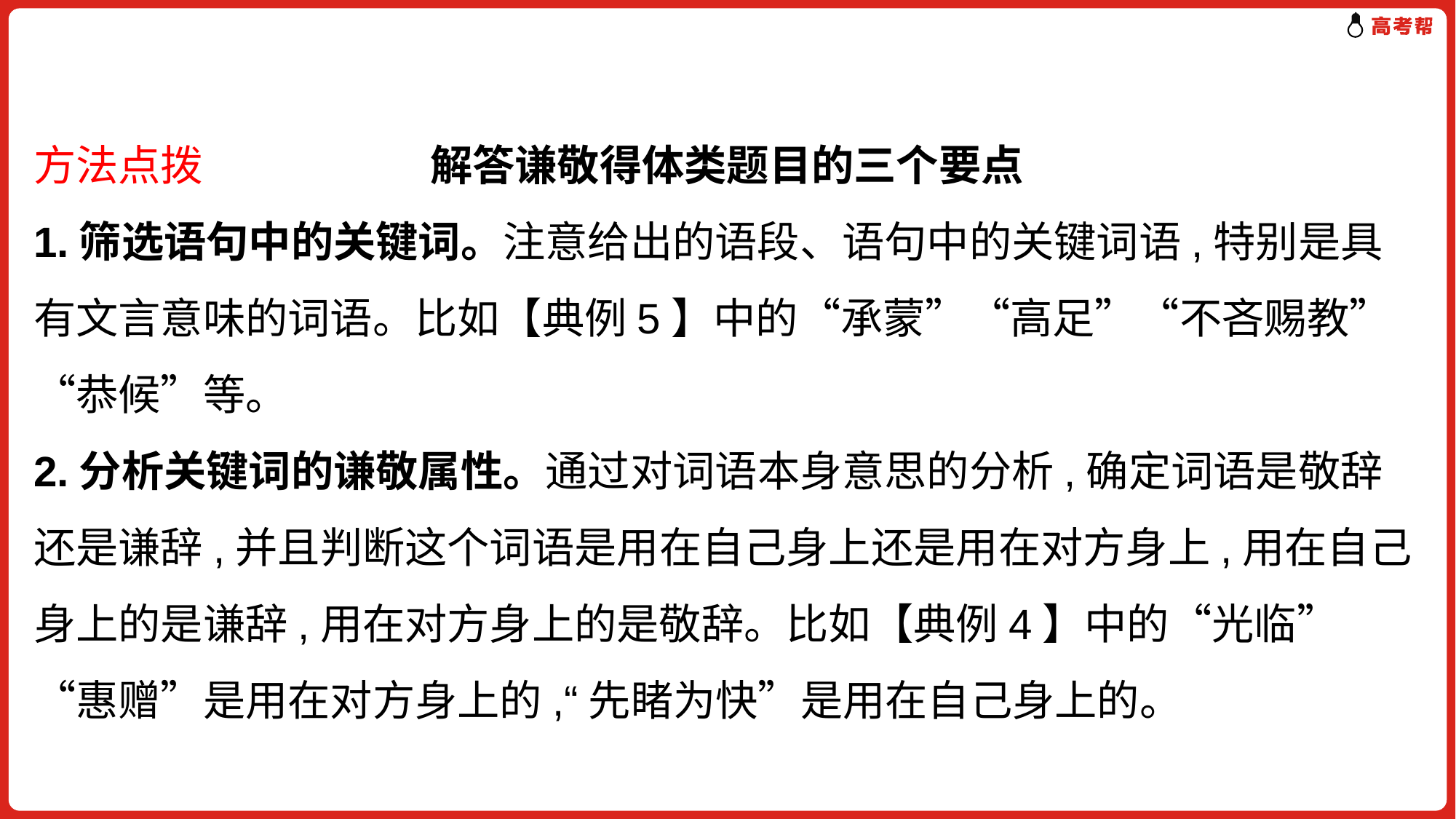

方法点拨                        解答谦敬得体类题目的三个要点
1.筛选语句中的关键词。注意给出的语段、语句中的关键词语,特别是具有文言意味的词语。比如【典例5】中的“承蒙”“高足”“不吝赐教”“恭候”等。
2.分析关键词的谦敬属性。通过对词语本身意思的分析,确定词语是敬辞还是谦辞,并且判断这个词语是用在自己身上还是用在对方身上,用在自己身上的是谦辞,用在对方身上的是敬辞。比如【典例4】中的“光临”“惠赠”是用在对方身上的,“先睹为快”是用在自己身上的。